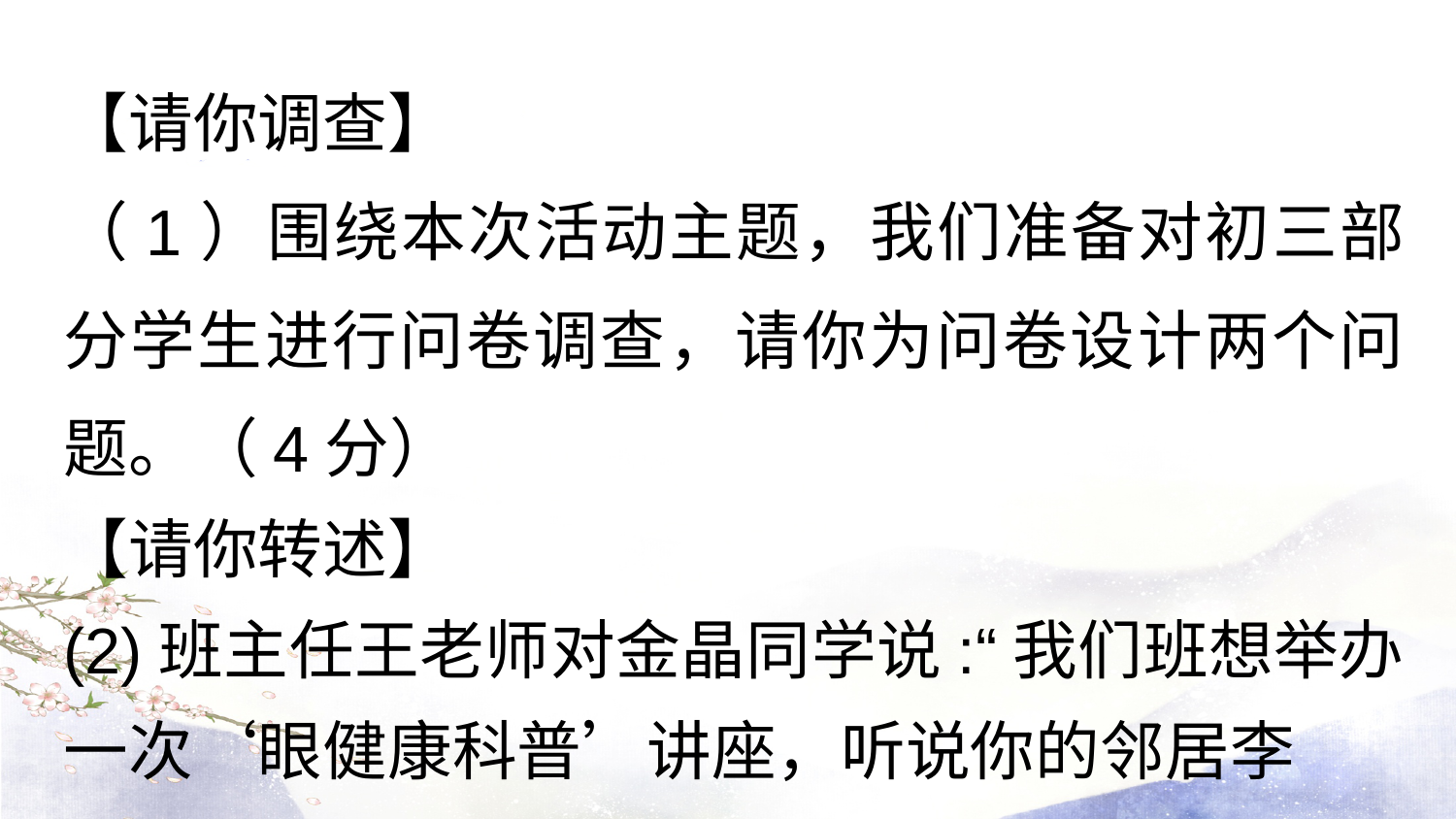

【请你调查】
（1）围绕本次活动主题，我们准备对初三部分学生进行问卷调查，请你为问卷设计两个问题。（4分）
【请你转述】
(2)班主任王老师对金晶同学说:“我们班想举办一次‘眼健康科普’讲座，听说你的邻居李